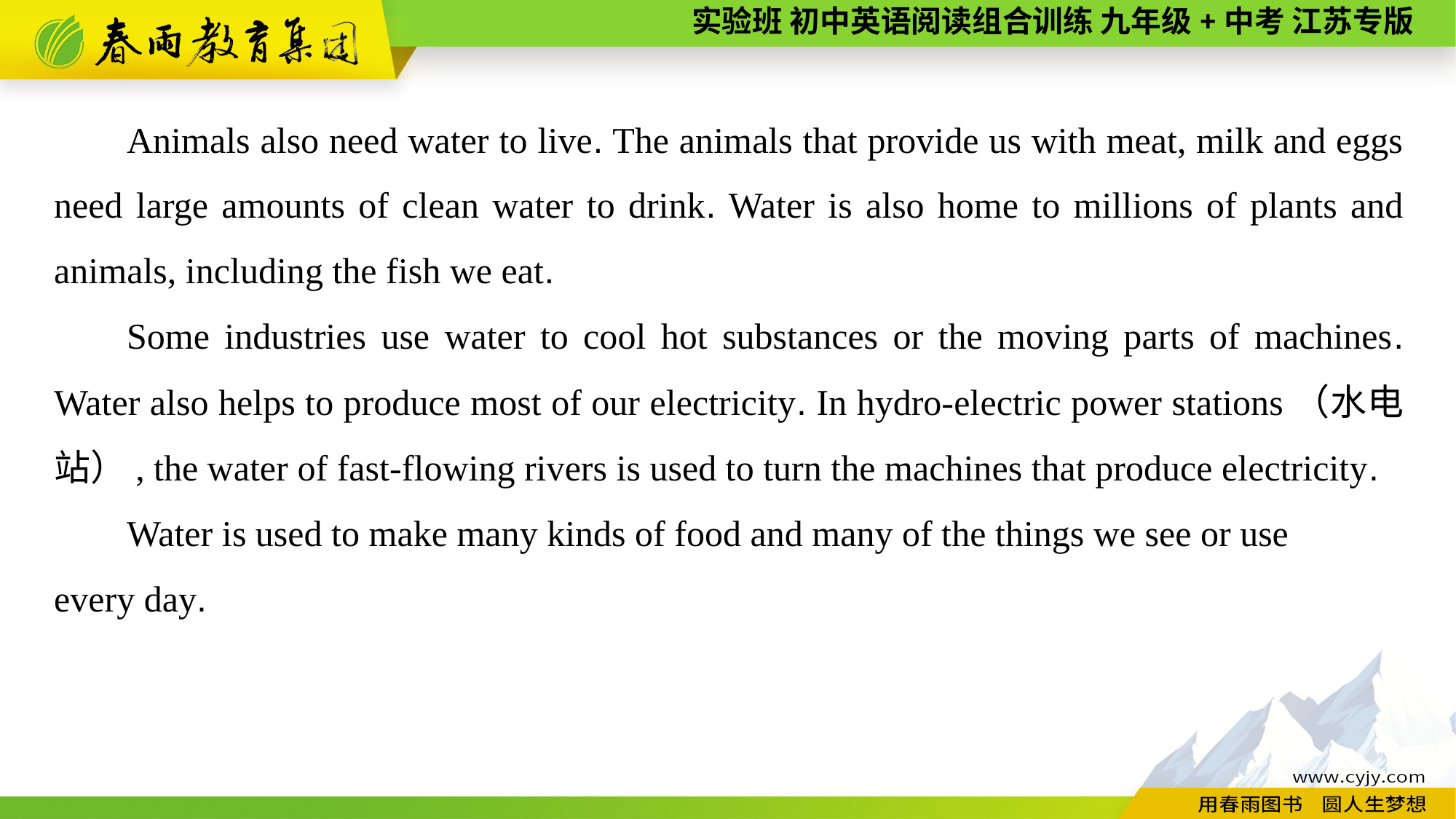

Animals also need water to live. The animals that provide us with meat, milk and eggs need large amounts of clean water to drink. Water is also home to millions of plants and animals, including the fish we eat.
Some industries use water to cool hot substances or the moving parts of machines. Water also helps to produce most of our electricity. In hydro-electric power stations（水电站）, the water of fast-flowing rivers is used to turn the machines that produce electricity.
Water is used to make many kinds of food and many of the things we see or use
every day.